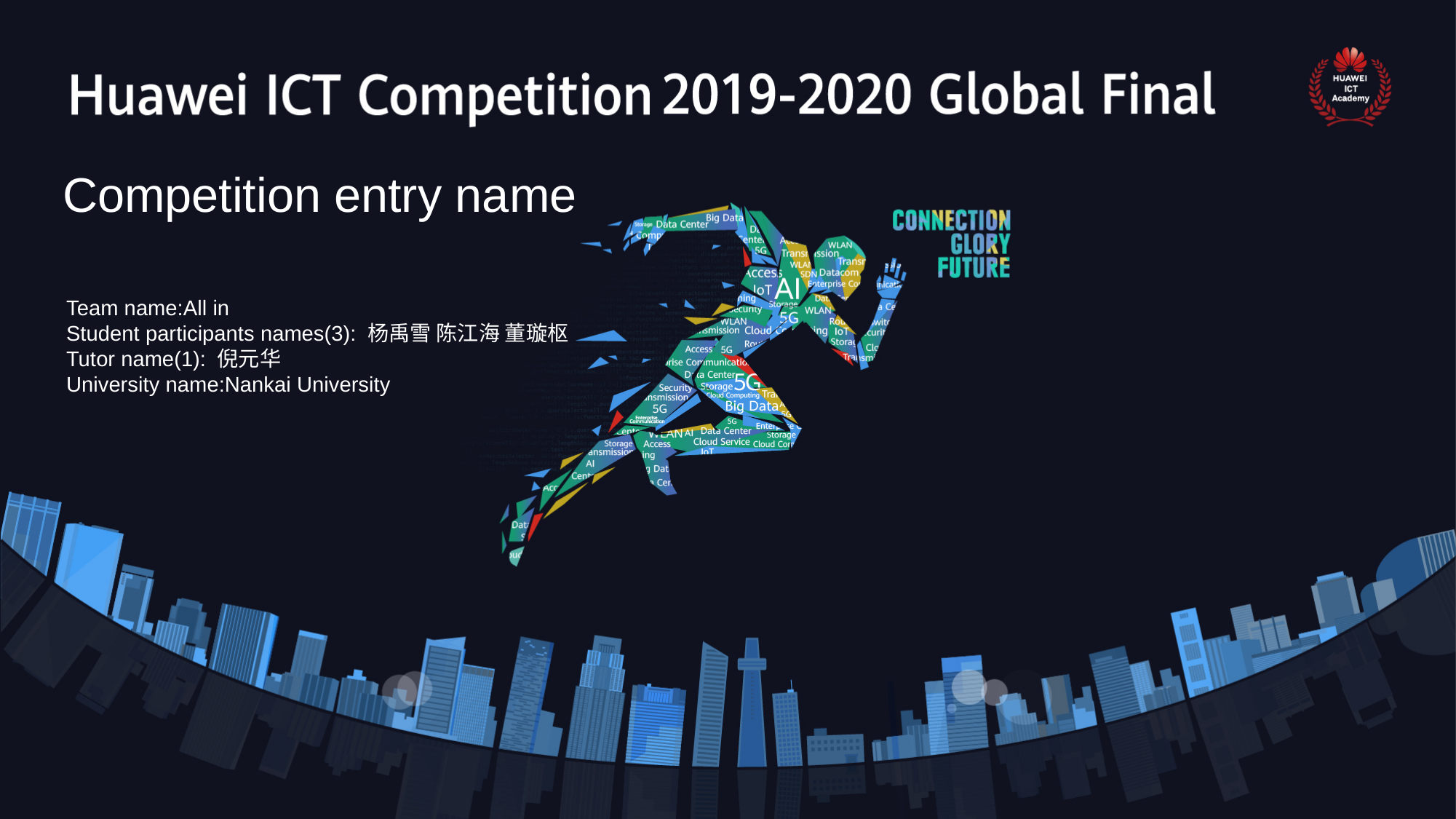

Competition entry name
Team name:All in
Student participants names(3): 杨禹雪 陈江海 董璇枢
Tutor name(1): 倪元华
University name:Nankai University